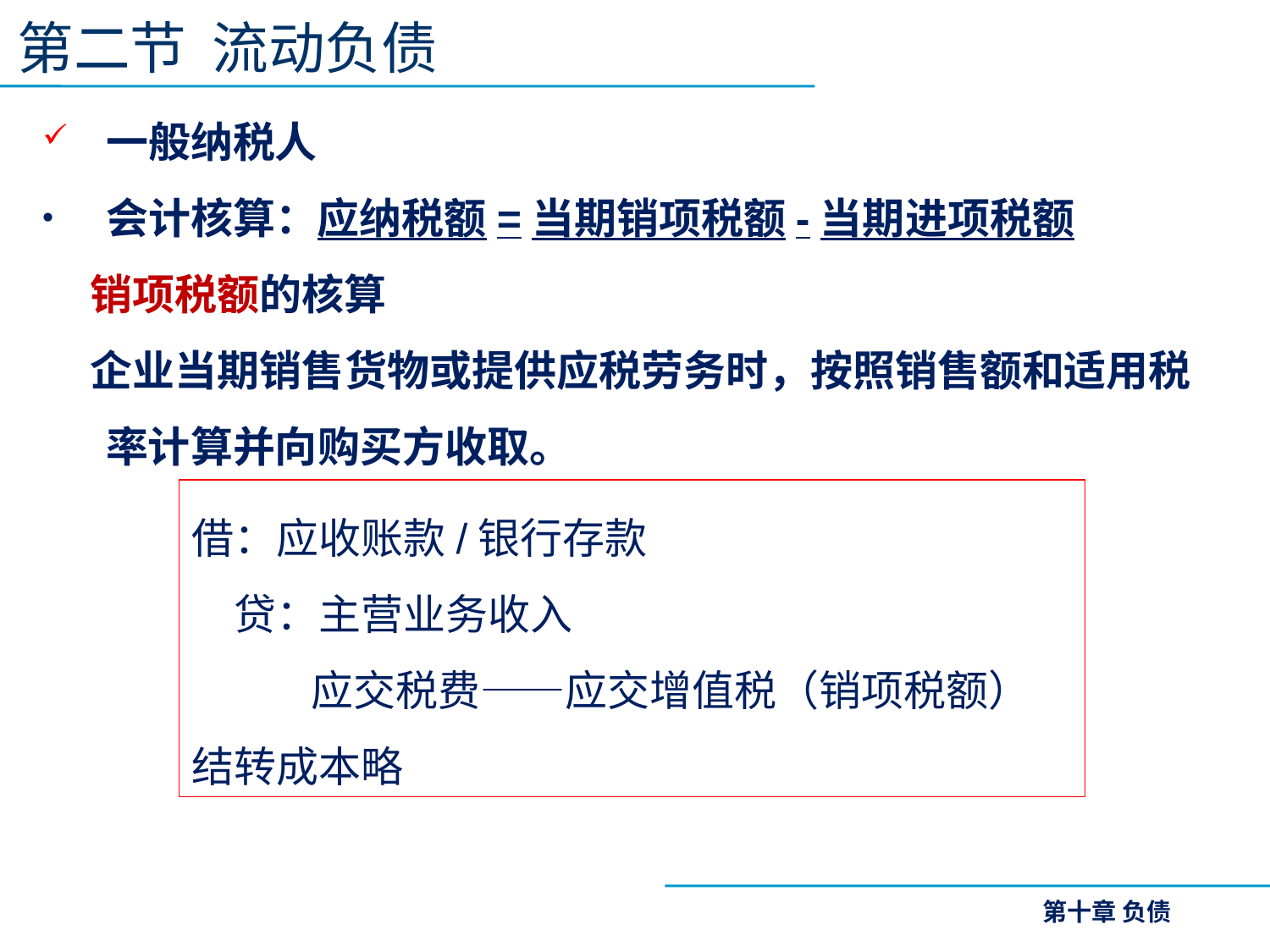

第二节  流动负债
一般纳税人
会计核算：应纳税额=当期销项税额-当期进项税额
    销项税额的核算
    企业当期销售货物或提供应税劳务时，按照销售额和适用税率计算并向购买方收取。

借：应收账款/银行存款
　贷：主营业务收入
   　    应交税费——应交增值税（销项税额）
结转成本略